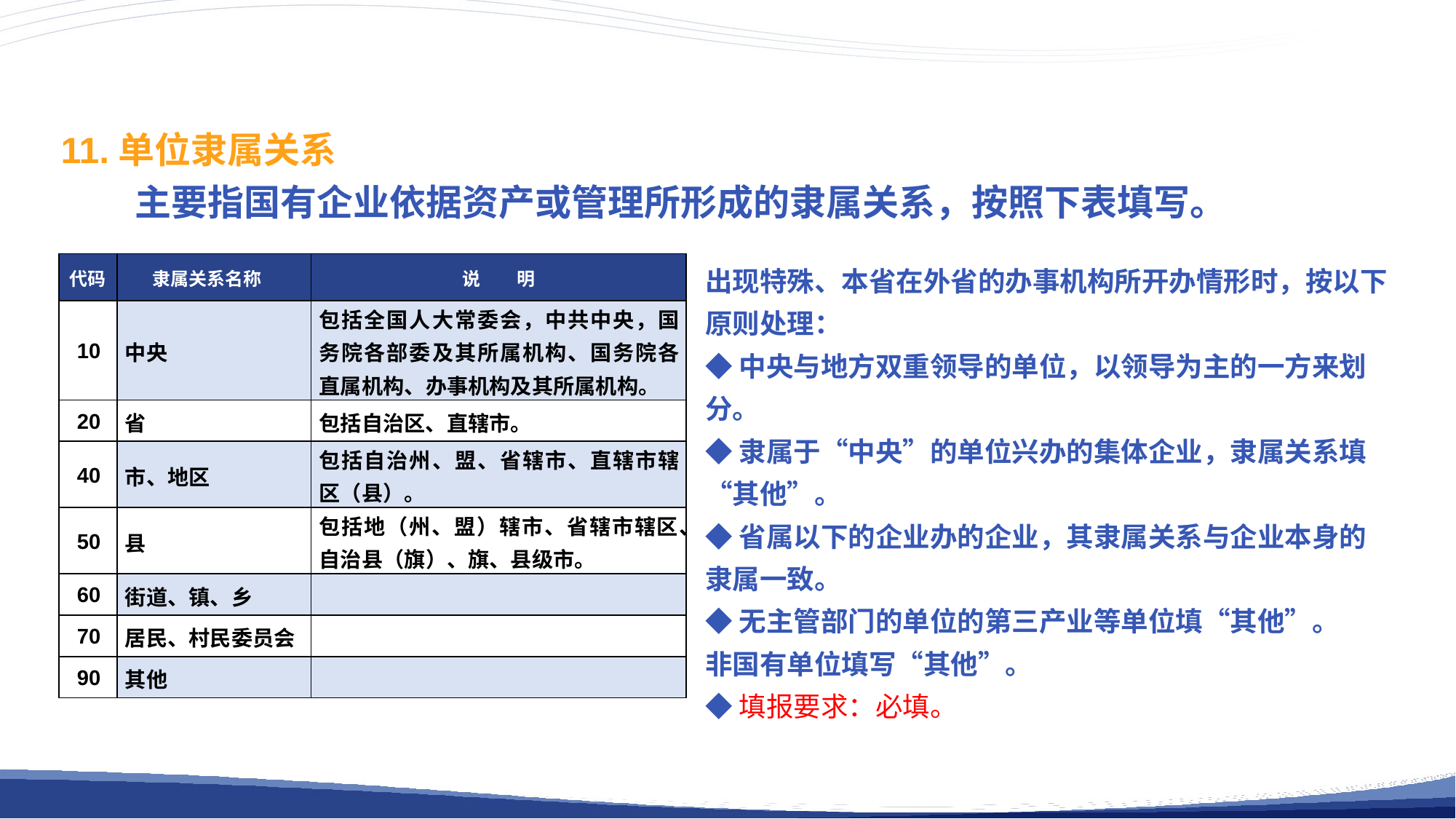

11.单位隶属关系
        主要指国有企业依据资产或管理所形成的隶属关系，按照下表填写。

出现特殊、本省在外省的办事机构所开办情形时，按以下原则处理：
◆中央与地方双重领导的单位，以领导为主的一方来划分。
◆隶属于“中央”的单位兴办的集体企业，隶属关系填“其他”。
◆省属以下的企业办的企业，其隶属关系与企业本身的隶属一致。
◆无主管部门的单位的第三产业等单位填“其他”。
非国有单位填写“其他”。
◆填报要求：必填。
| 代码 | 隶属关系名称 | 说　　明 |
| --- | --- | --- |
| 10 | 中央 | 包括全国人大常委会，中共中央，国务院各部委及其所属机构、国务院各直属机构、办事机构及其所属机构。 |
| 20 | 省 | 包括自治区、直辖市。 |
| 40 | 市、地区 | 包括自治州、盟、省辖市、直辖市辖区（县）。 |
| 50 | 县 | 包括地（州、盟）辖市、省辖市辖区、自治县（旗）、旗、县级市。 |
| 60 | 街道、镇、乡 |  |
| 70 | 居民、村民委员会 |  |
| 90 | 其他 |  |